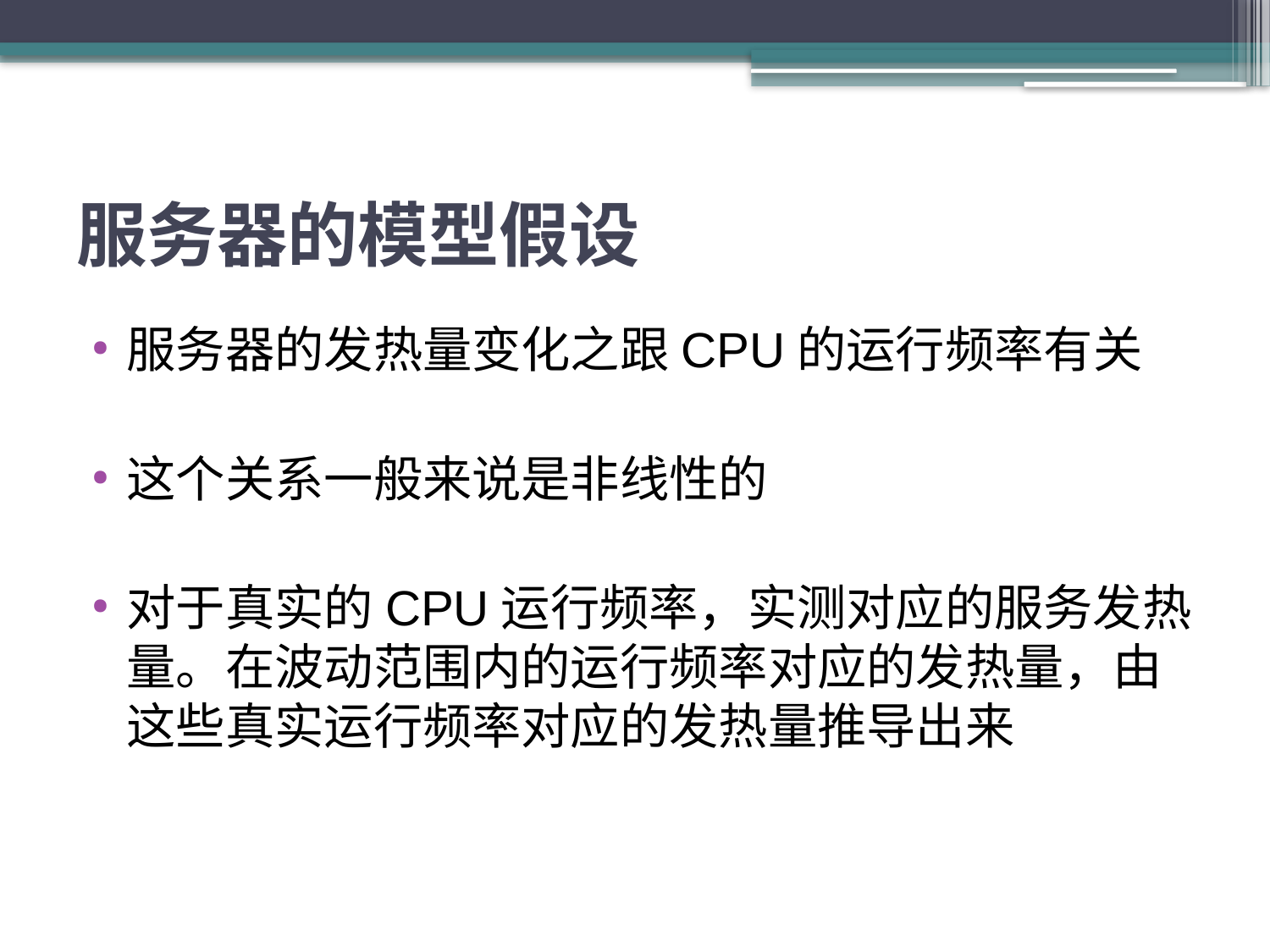

# 服务器的模型假设
服务器的发热量变化之跟CPU的运行频率有关

这个关系一般来说是非线性的

对于真实的CPU运行频率，实测对应的服务发热量。在波动范围内的运行频率对应的发热量，由这些真实运行频率对应的发热量推导出来